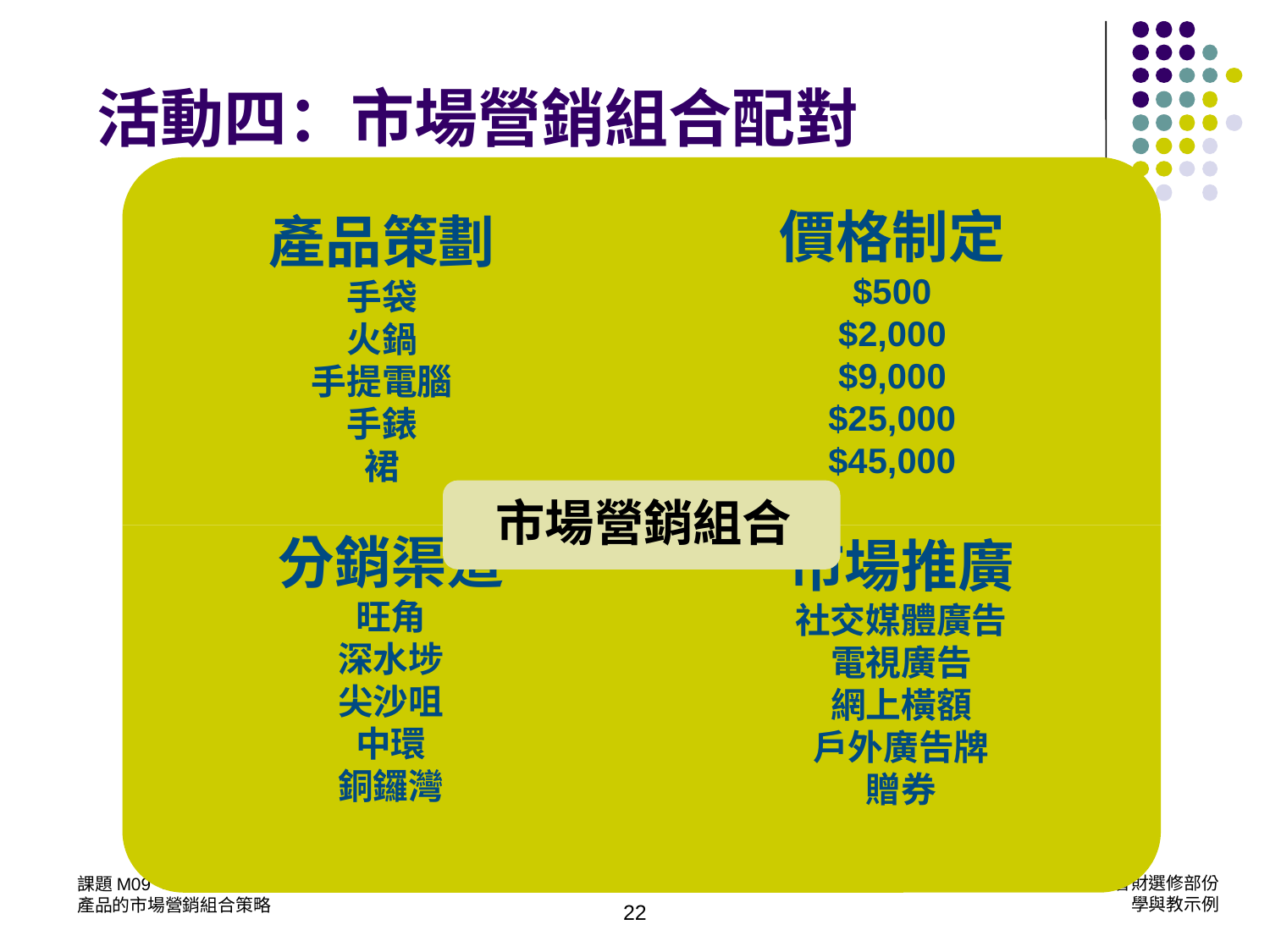

活動四：市場營銷組合配對
產品策劃
手袋
火鍋
手提電腦
手錶
裙
價格制定
$500
$2,000
$9,000
$25,000
$45,000
分銷渠道
旺角
深水埗
尖沙咀
中環
銅鑼灣

市場推廣
社交媒體廣告
電視廣告
網上橫額
戶外廣告牌
贈券

市場營銷組合

22